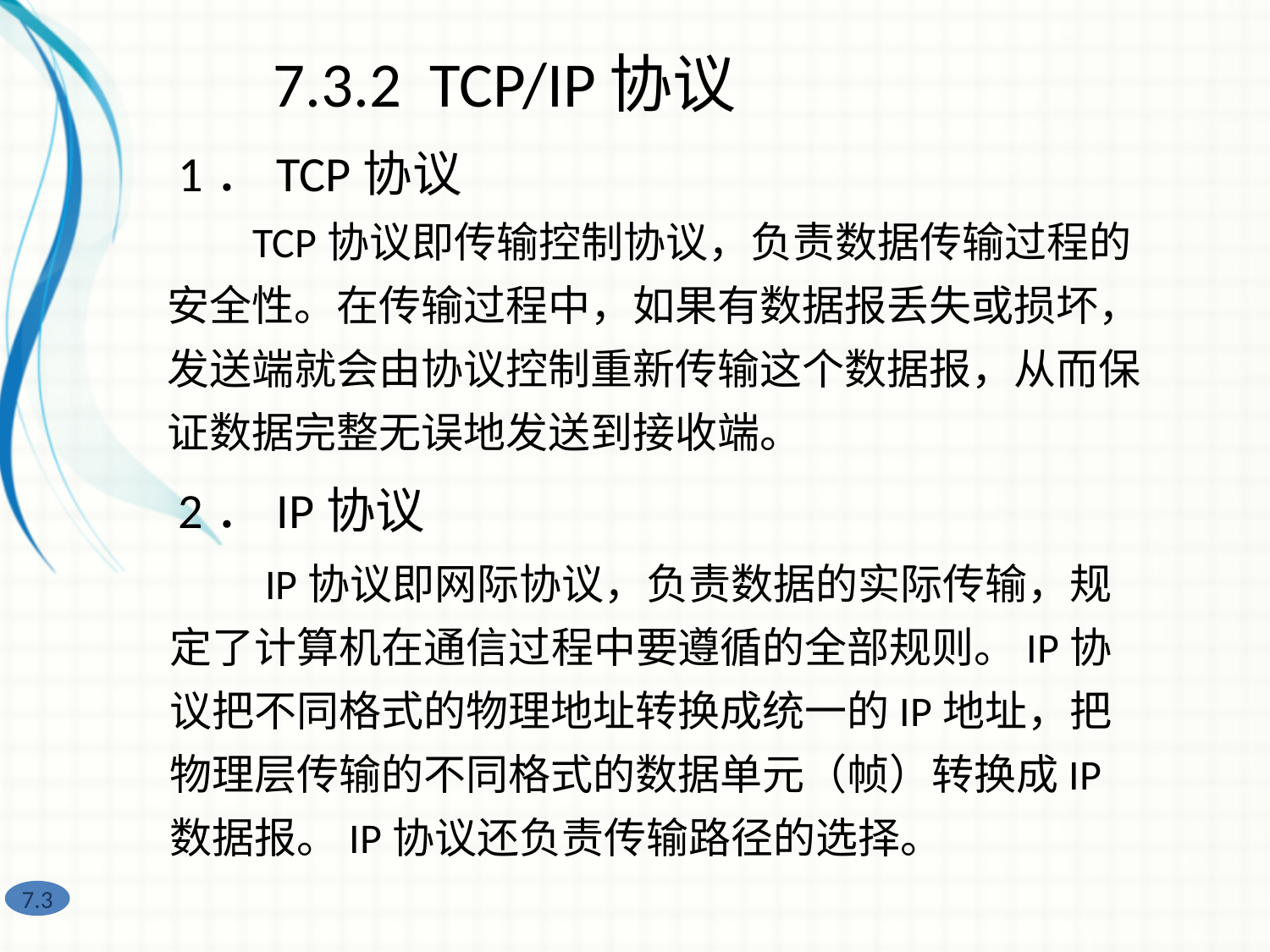

7.3.2  TCP/IP协议
　1．TCP协议
         TCP协议即传输控制协议，负责数据传输过程的安全性。在传输过程中，如果有数据报丢失或损坏，发送端就会由协议控制重新传输这个数据报，从而保证数据完整无误地发送到接收端。
　2．IP协议
          IP协议即网际协议，负责数据的实际传输，规定了计算机在通信过程中要遵循的全部规则。IP协议把不同格式的物理地址转换成统一的IP地址，把物理层传输的不同格式的数据单元（帧）转换成IP数据报。IP协议还负责传输路径的选择。